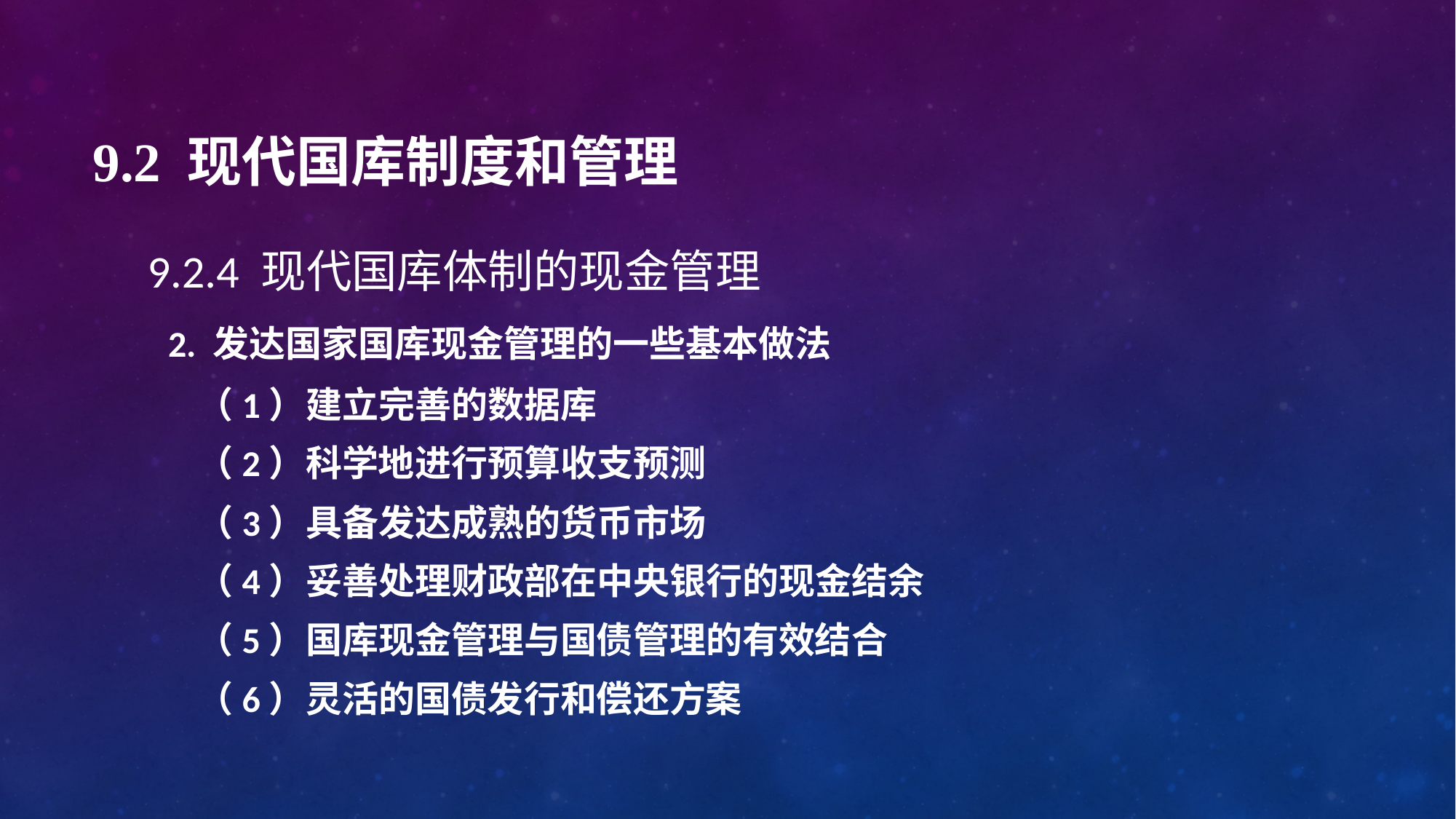

# 9.2 现代国库制度和管理
9.2.4 现代国库体制的现金管理
  2. 发达国家国库现金管理的一些基本做法
     （1）建立完善的数据库
     （2）科学地进行预算收支预测
     （3）具备发达成熟的货币市场
     （4）妥善处理财政部在中央银行的现金结余
     （5）国库现金管理与国债管理的有效结合
     （6）灵活的国债发行和偿还方案